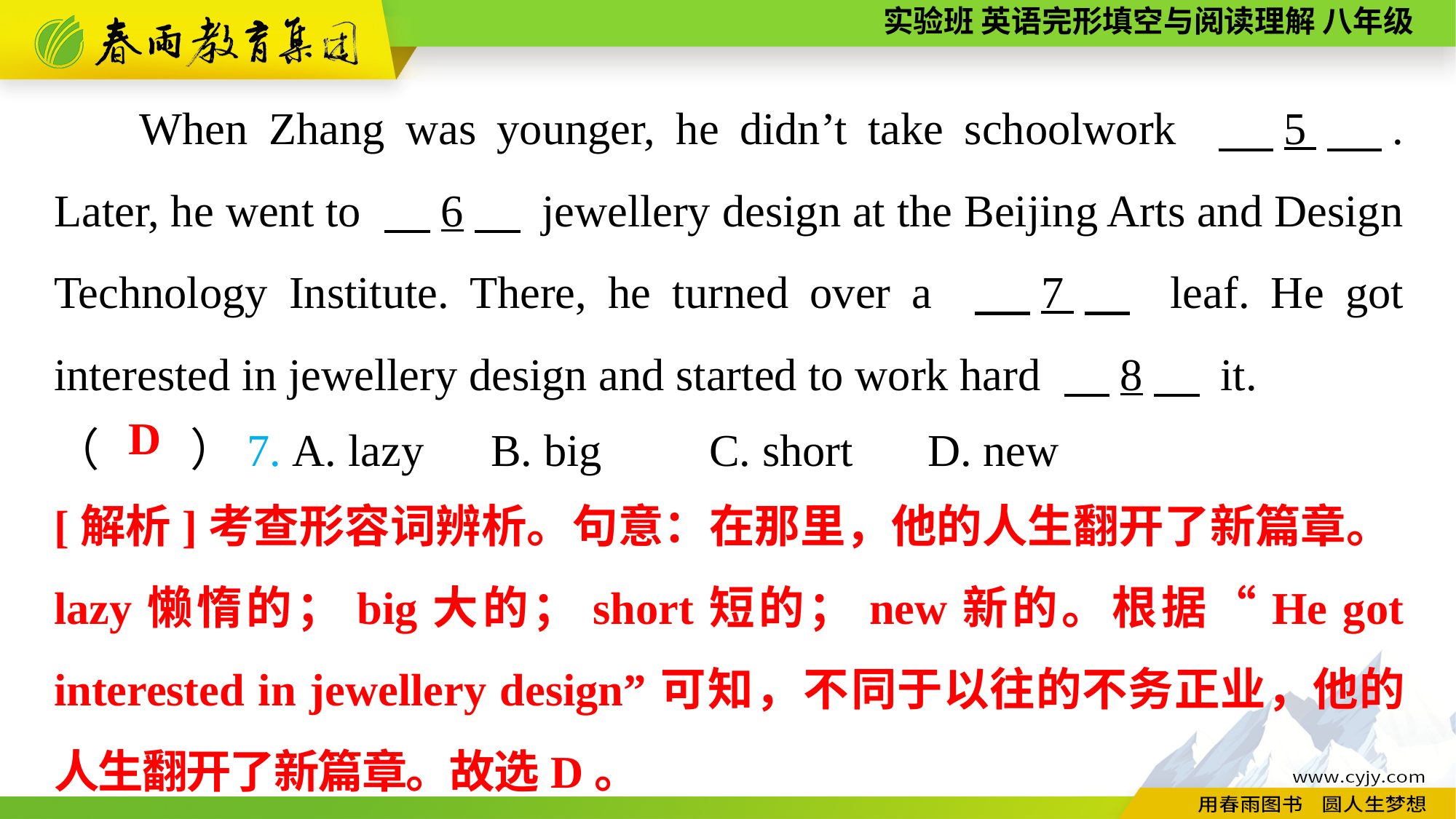

When Zhang was younger, he didn’t take schoolwork 　5　. Later, he went to 　6　 jewellery design at the Beijing Arts and Design Technology Institute. There, he turned over a 　7　 leaf. He got interested in jewellery design and started to work hard 　8　 it.
（　　）7. A. lazy	B. big	C. short	D. new
D
[解析]考查形容词辨析。句意：在那里，他的人生翻开了新篇章。lazy懒惰的；big大的；short短的；new新的。根据“He got interested in jewellery design”可知，不同于以往的不务正业，他的人生翻开了新篇章。故选D。